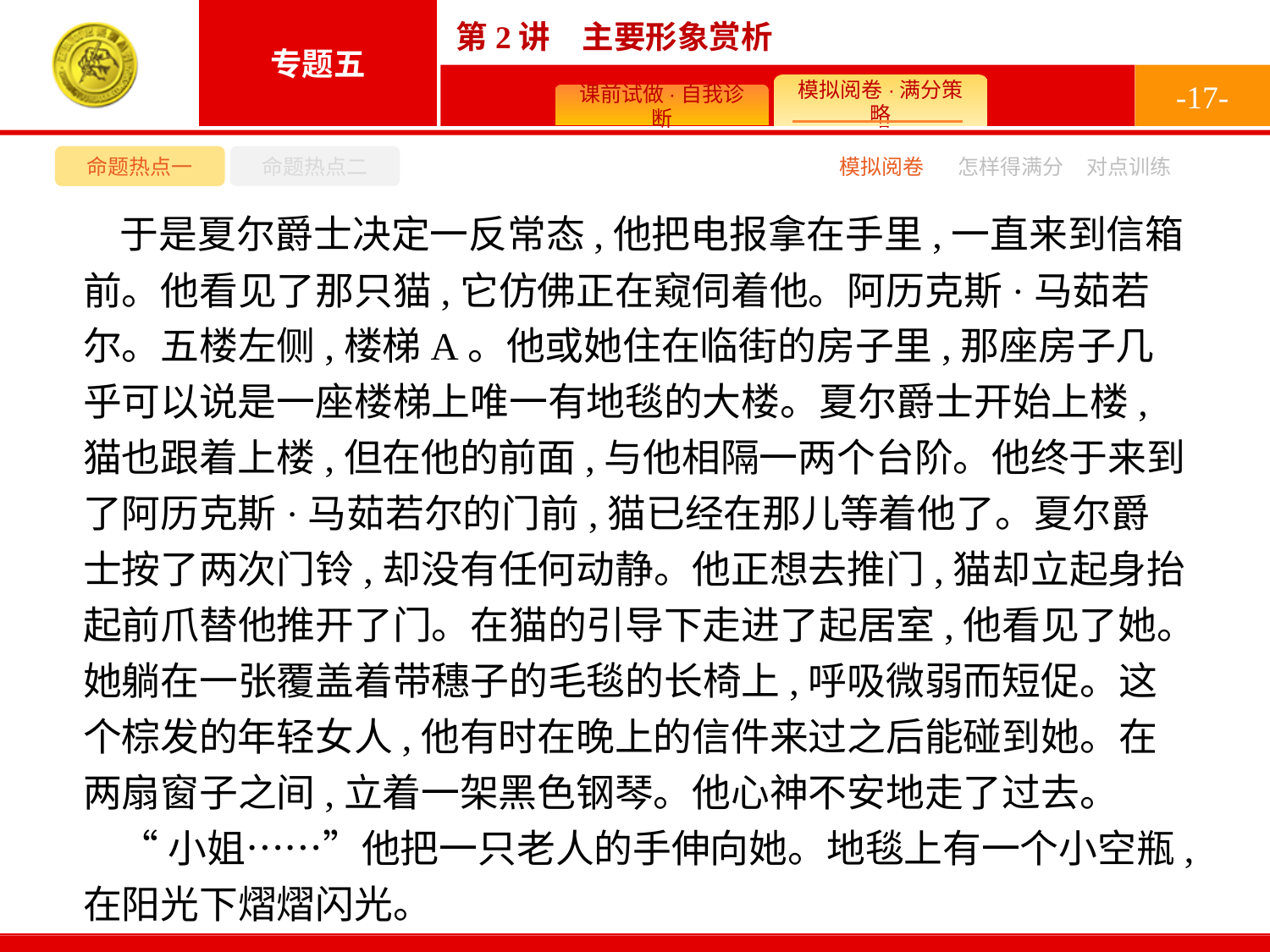

-17-
命题热点一
命题热点二
模拟阅卷
怎样得满分
对点训练
于是夏尔爵士决定一反常态,他把电报拿在手里,一直来到信箱前。他看见了那只猫,它仿佛正在窥伺着他。阿历克斯·马茹若尔。五楼左侧,楼梯A。他或她住在临街的房子里,那座房子几乎可以说是一座楼梯上唯一有地毯的大楼。夏尔爵士开始上楼,猫也跟着上楼,但在他的前面,与他相隔一两个台阶。他终于来到了阿历克斯·马茹若尔的门前,猫已经在那儿等着他了。夏尔爵士按了两次门铃,却没有任何动静。他正想去推门,猫却立起身抬起前爪替他推开了门。在猫的引导下走进了起居室,他看见了她。她躺在一张覆盖着带穗子的毛毯的长椅上,呼吸微弱而短促。这个棕发的年轻女人,他有时在晚上的信件来过之后能碰到她。在两扇窗子之间,立着一架黑色钢琴。他心神不安地走了过去。
“小姐……”他把一只老人的手伸向她。地毯上有一个小空瓶,在阳光下熠熠闪光。